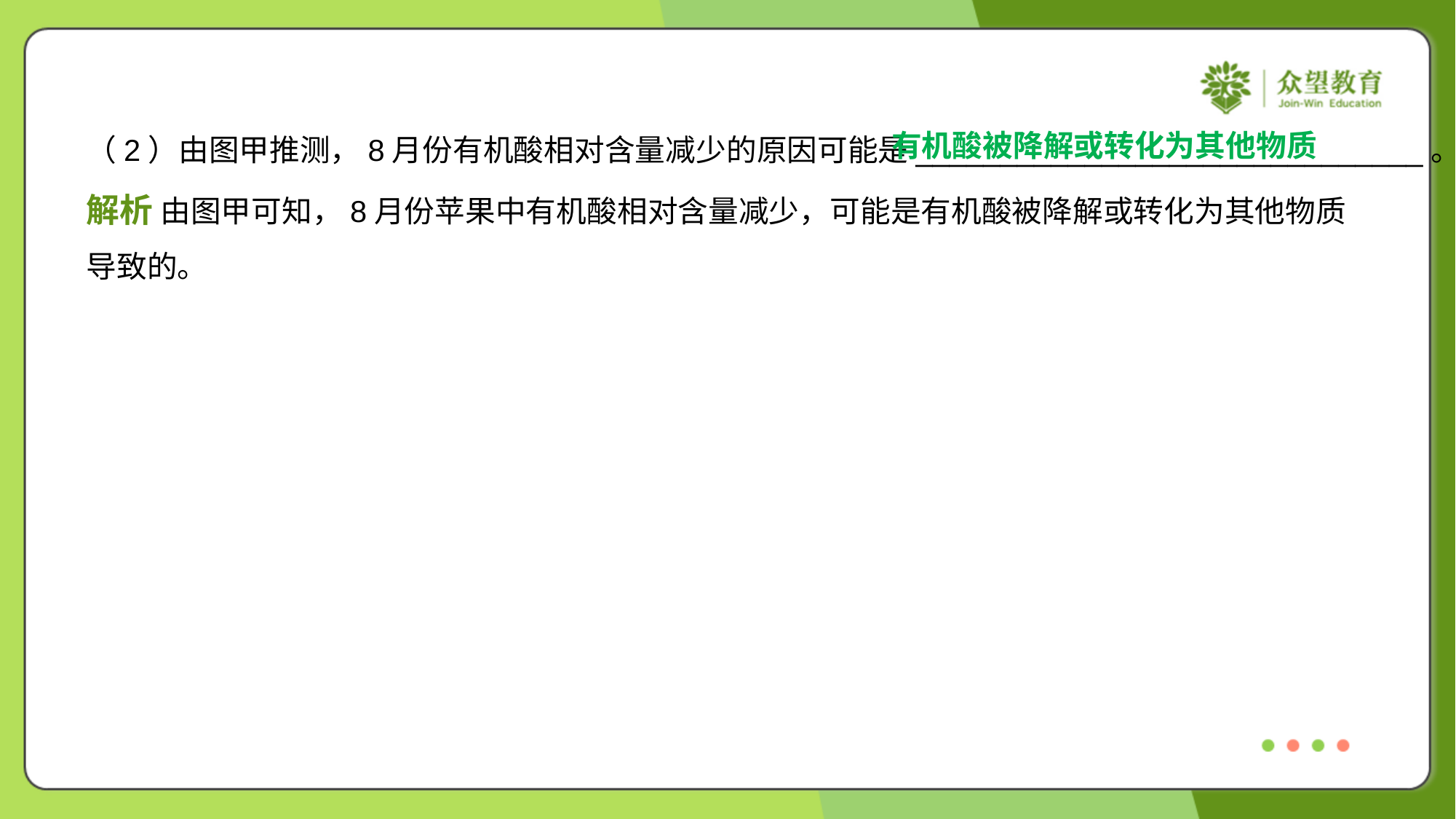

有机酸被降解或转化为其他物质
（2）由图甲推测，8月份有机酸相对含量减少的原因可能是______________________________。
解析 由图甲可知，8月份苹果中有机酸相对含量减少，可能是有机酸被降解或转化为其他物质
导致的。